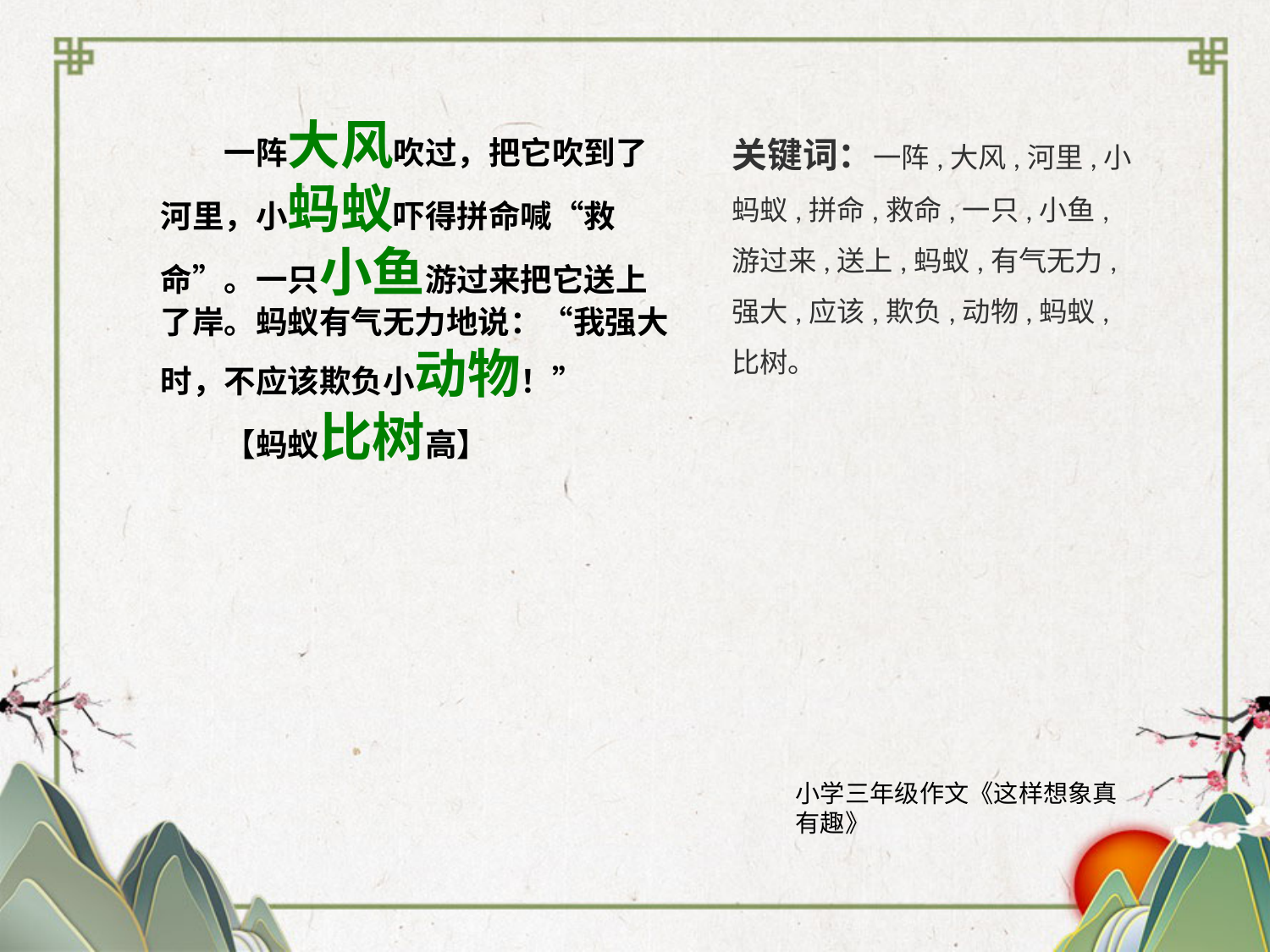

一阵大风吹过，把它吹到了河里，小蚂蚁吓得拼命喊“救命”。一只小鱼游过来把它送上了岸。蚂蚁有气无力地说：“我强大时，不应该欺负小动物！”
　　【蚂蚁比树高】
关键词：一阵,大风,河里,小蚂蚁,拼命,救命,一只,小鱼,游过来,送上,蚂蚁,有气无力,强大,应该,欺负,动物,蚂蚁,比树。
小学三年级作文《这样想象真有趣》